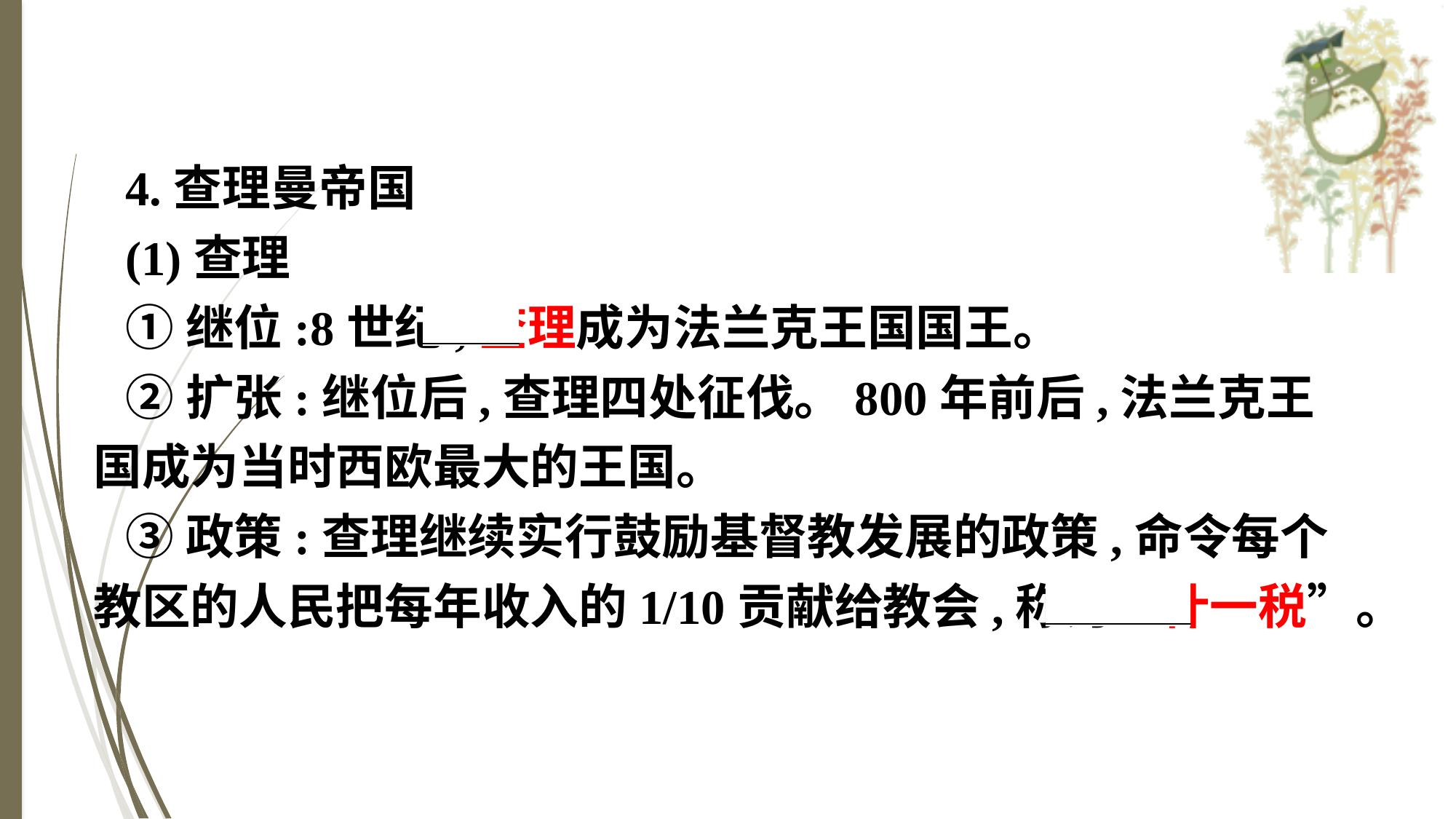

4.查理曼帝国
(1)查理
①继位:8世纪,查理成为法兰克王国国王。
②扩张:继位后,查理四处征伐。800年前后,法兰克王国成为当时西欧最大的王国。
③政策:查理继续实行鼓励基督教发展的政策,命令每个教区的人民把每年收入的1/10贡献给教会,称为“什一税”。